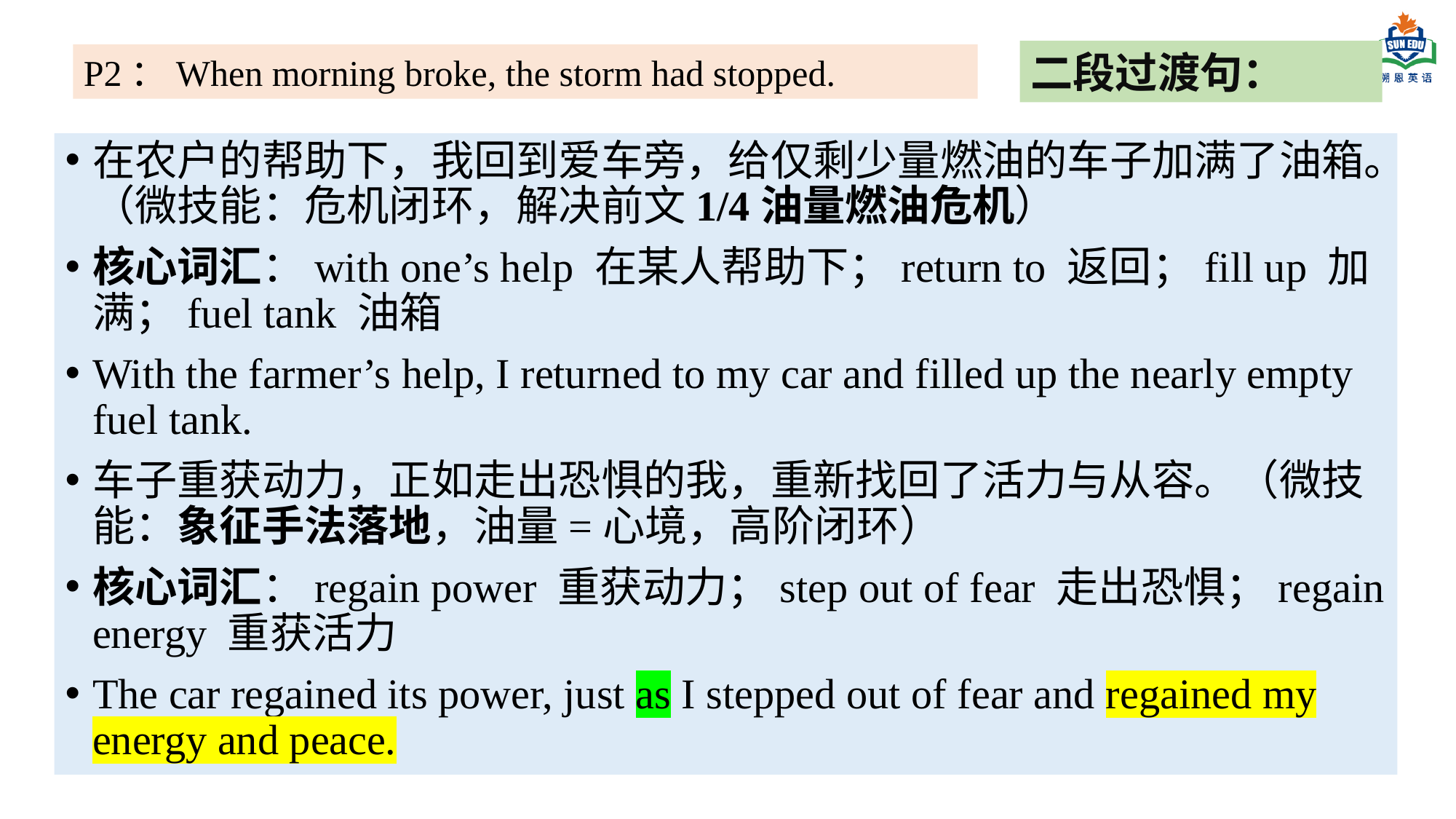

二段过渡句：
P2：When morning broke, the storm had stopped.
在农户的帮助下，我回到爱车旁，给仅剩少量燃油的车子加满了油箱。（微技能：危机闭环，解决前文1/4油量燃油危机）
核心词汇：with one’s help 在某人帮助下；return to 返回；fill up 加满；fuel tank 油箱
With the farmer’s help, I returned to my car and filled up the nearly empty fuel tank.
车子重获动力，正如走出恐惧的我，重新找回了活力与从容。（微技能：象征手法落地，油量=心境，高阶闭环）
核心词汇：regain power 重获动力；step out of fear 走出恐惧；regain energy 重获活力
The car regained its power, just as I stepped out of fear and regained my energy and peace.